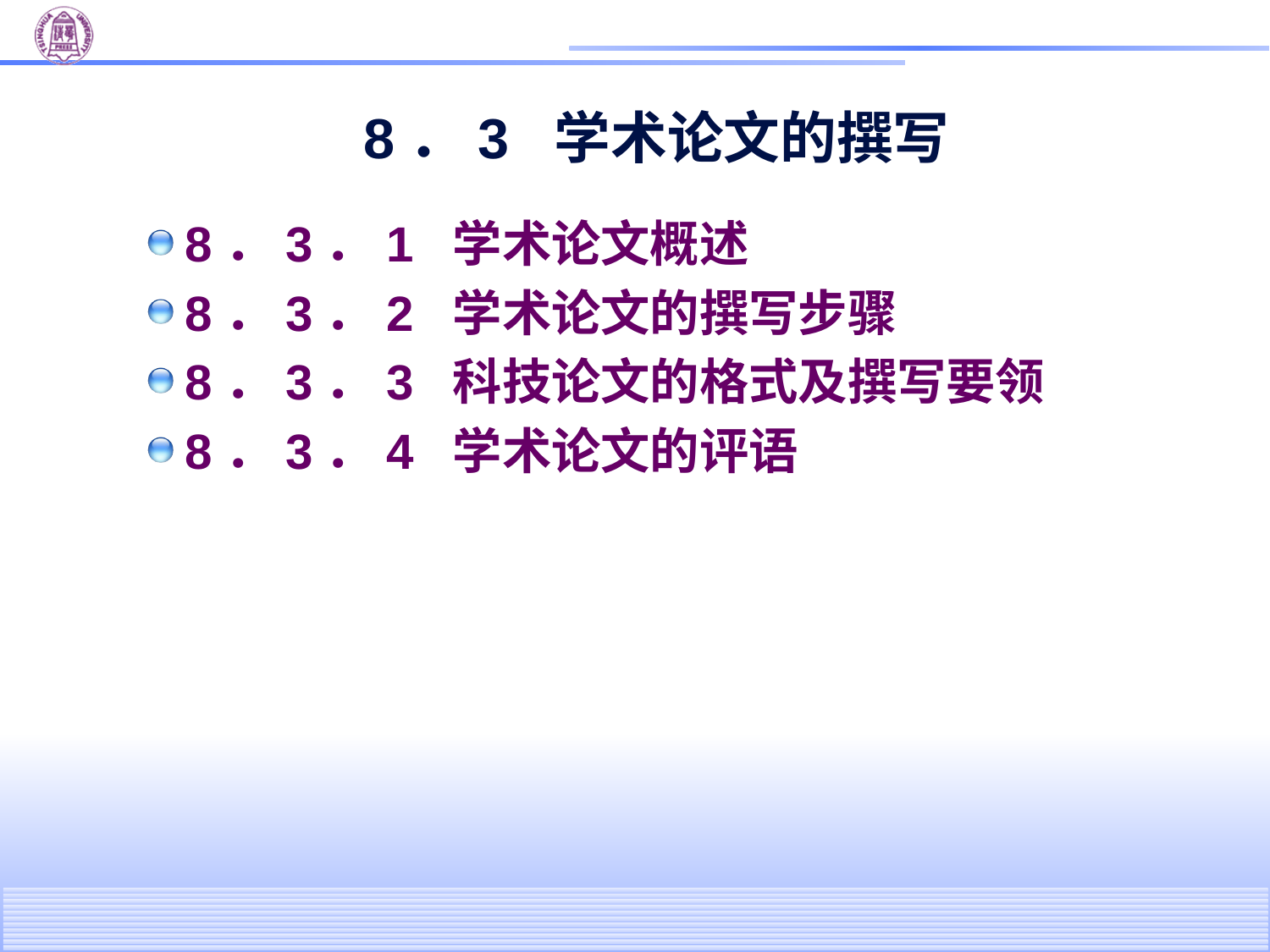

# 8．3  学术论文的撰写
8．3．1  学术论文概述
8．3．2  学术论文的撰写步骤
8．3．3  科技论文的格式及撰写要领
8．3．4  学术论文的评语